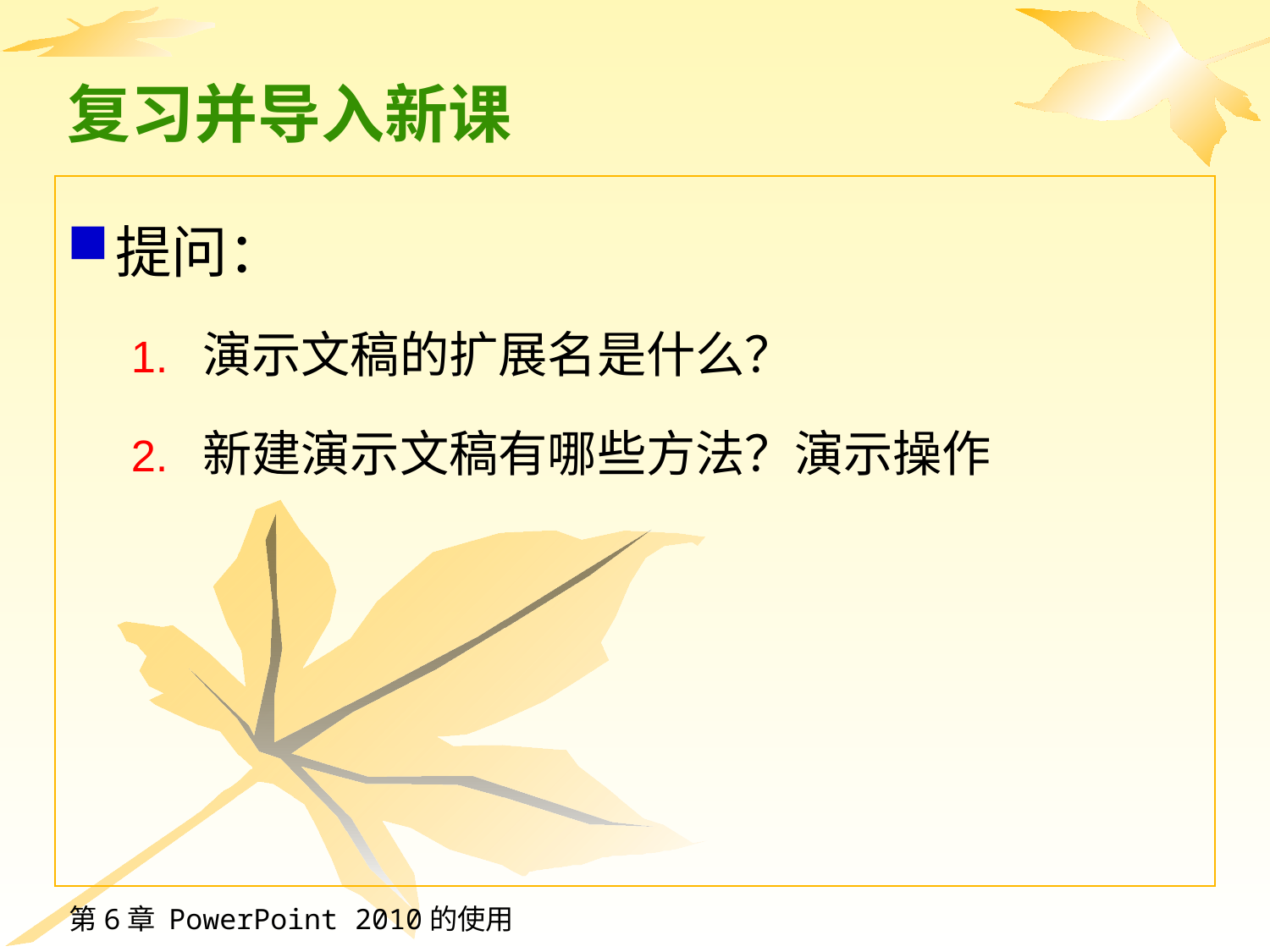

# 复习并导入新课
提问：
演示文稿的扩展名是什么？
新建演示文稿有哪些方法？演示操作